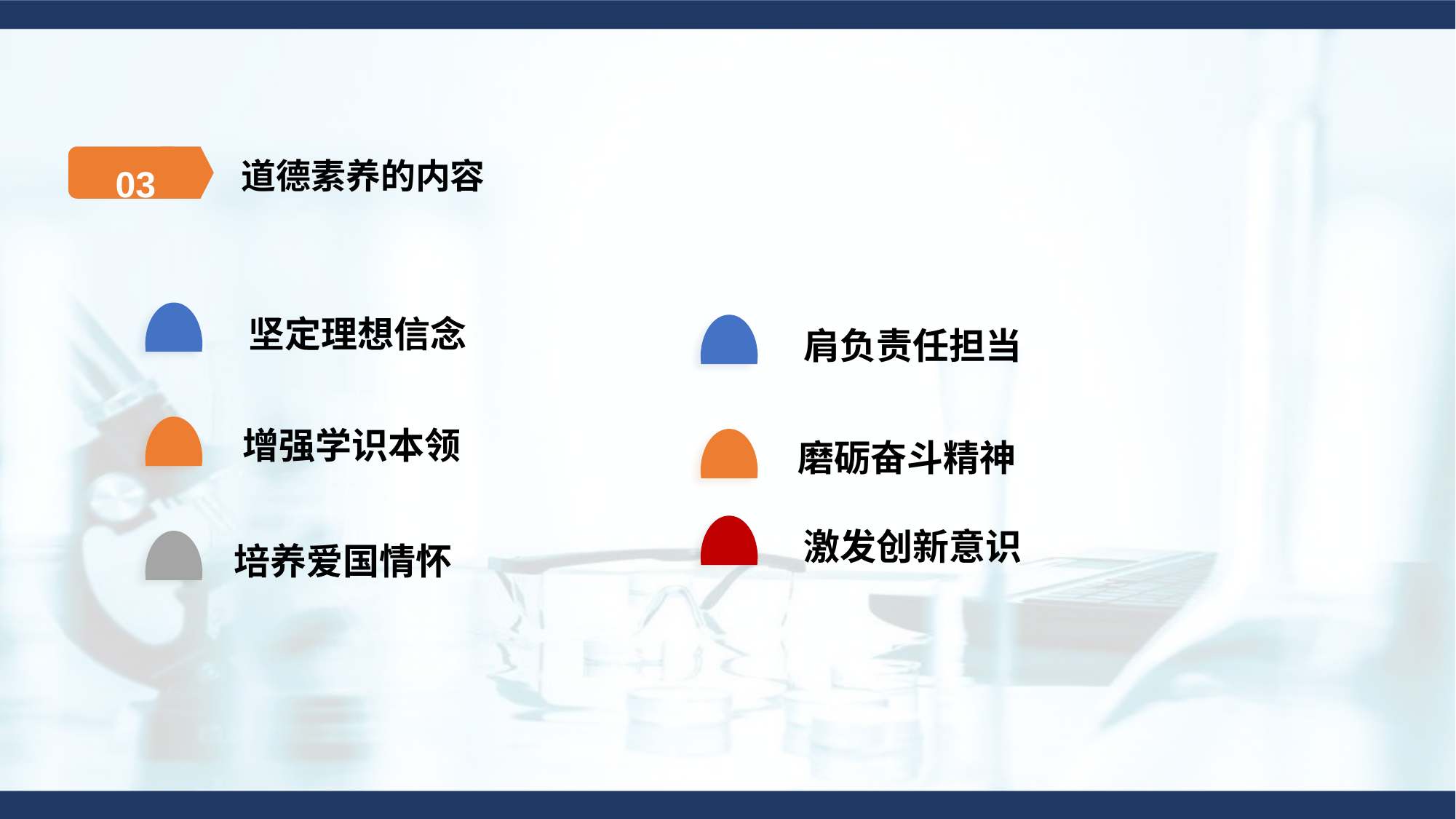

03

道德素养的内容

坚定理想信念

肩负责任担当
增强学识本领

磨砺奋斗精神

激发创新意识

培养爱国情怀